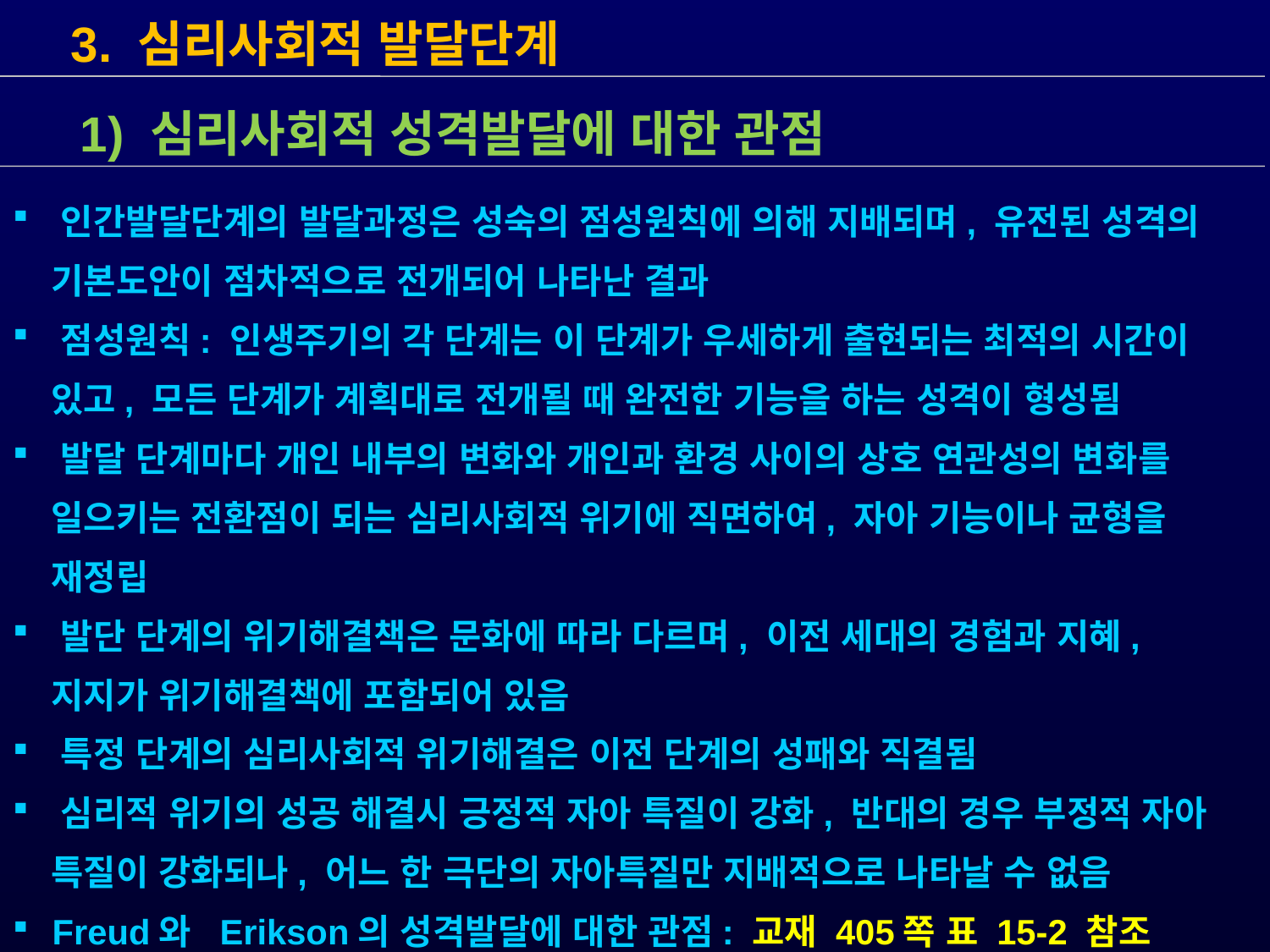

3. 심리사회적 발달단계

 인간발달단계의 발달과정은 성숙의 점성원칙에 의해 지배되며, 유전된 성격의
   기본도안이 점차적으로 전개되어 나타난 결과
 점성원칙: 인생주기의 각 단계는 이 단계가 우세하게 출현되는 최적의 시간이
   있고, 모든 단계가 계획대로 전개될 때 완전한 기능을 하는 성격이 형성됨
 발달 단계마다 개인 내부의 변화와 개인과 환경 사이의 상호 연관성의 변화를
   일으키는 전환점이 되는 심리사회적 위기에 직면하여, 자아 기능이나 균형을
   재정립
 발단 단계의 위기해결책은 문화에 따라 다르며, 이전 세대의 경험과 지혜,
   지지가 위기해결책에 포함되어 있음
 특정 단계의 심리사회적 위기해결은 이전 단계의 성패와 직결됨
 심리적 위기의 성공 해결시 긍정적 자아 특질이 강화, 반대의 경우 부정적 자아
   특질이 강화되나, 어느 한 극단의 자아특질만 지배적으로 나타날 수 없음
 Freud와  Erikson의 성격발달에 대한 관점: 교재 405쪽 표 15-2 참조
  1) 심리사회적 성격발달에 대한 관점